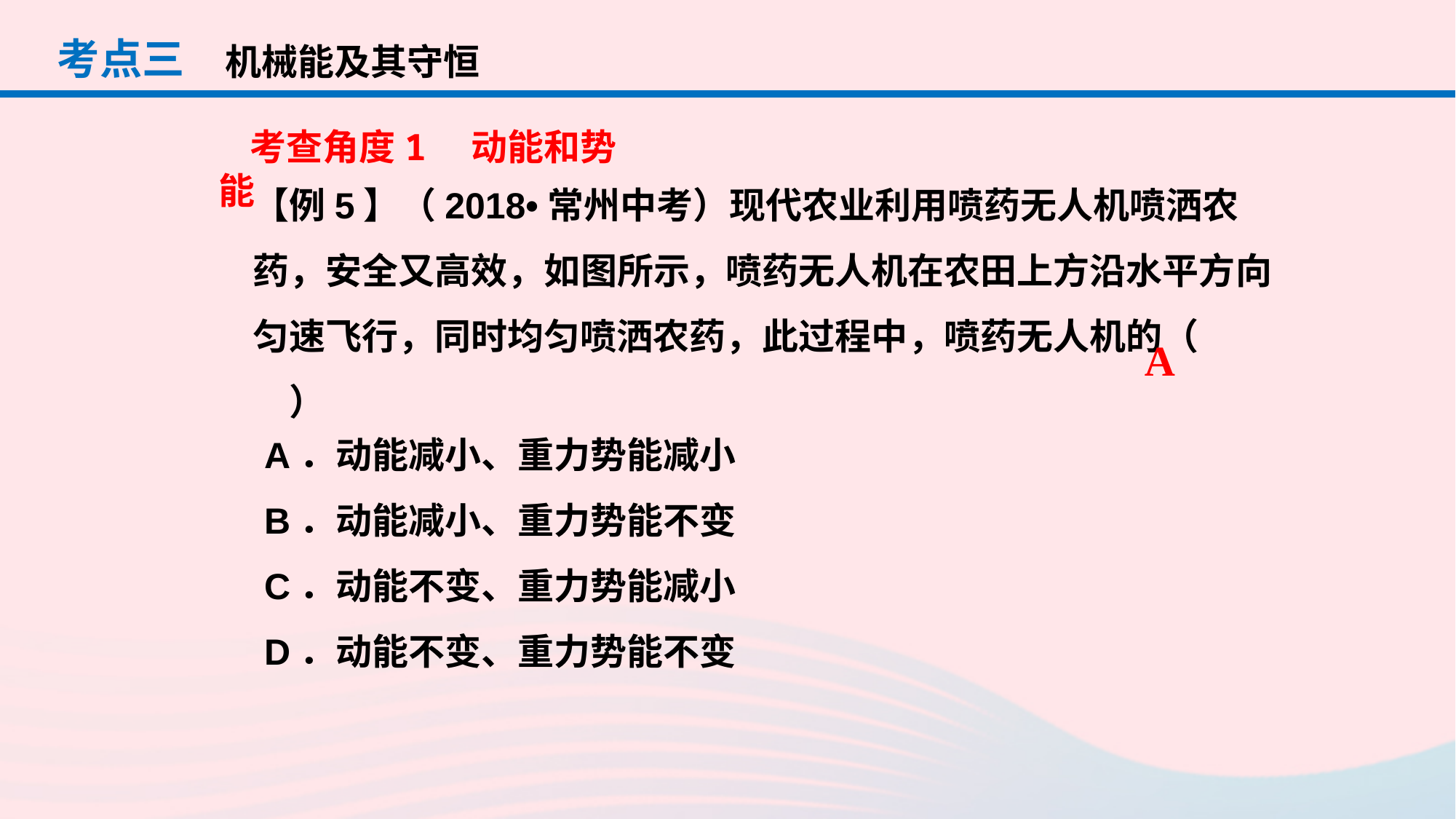

考点三
机械能及其守恒
考查角度1　动能和势能
【例5】（2018•常州中考）现代农业利用喷药无人机喷洒农药，安全又高效，如图所示，喷药无人机在农田上方沿水平方向匀速飞行，同时均匀喷洒农药，此过程中，喷药无人机的（　　）

A
A．动能减小、重力势能减小
B．动能减小、重力势能不变
C．动能不变、重力势能减小
D．动能不变、重力势能不变